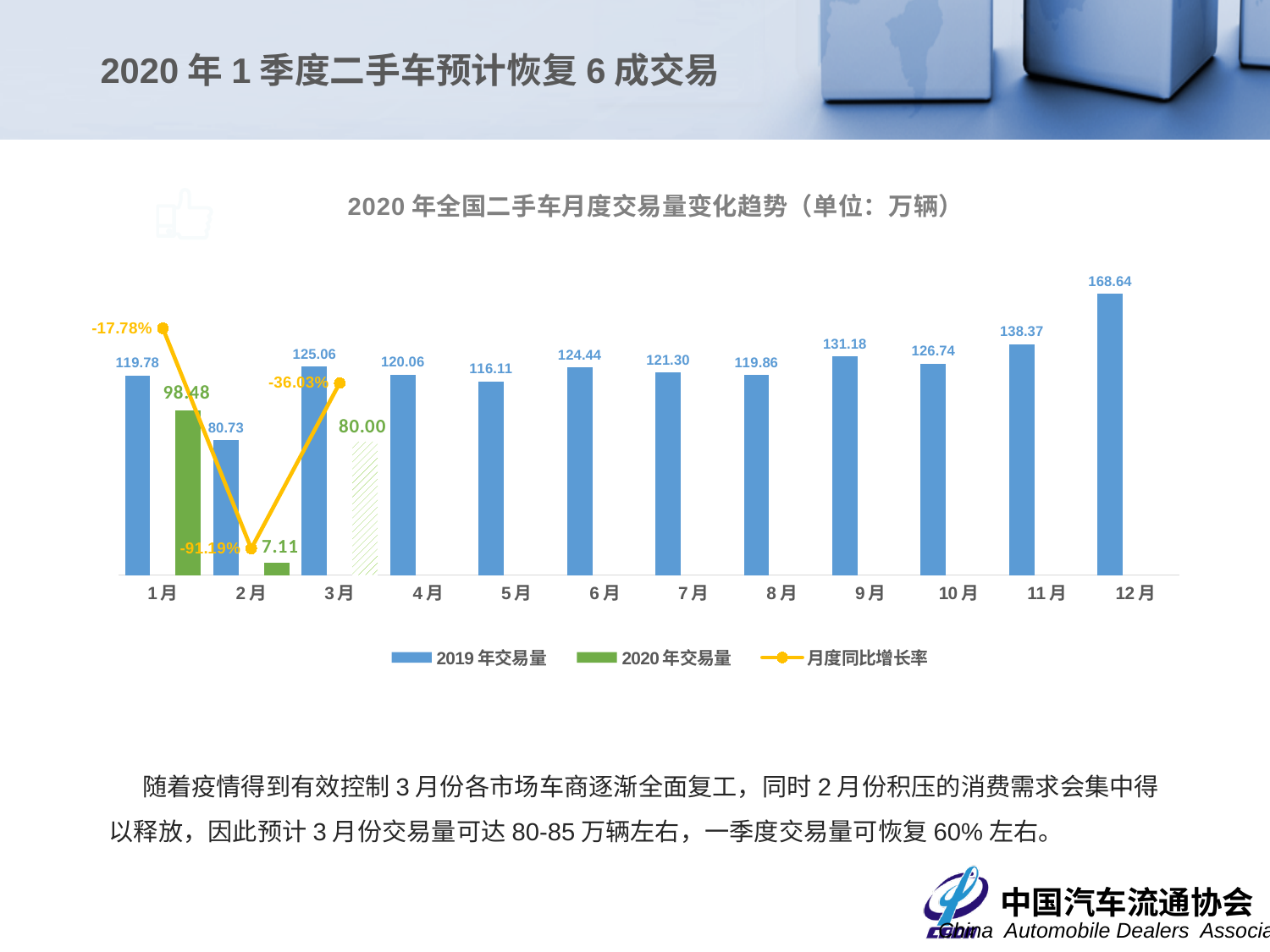

2020年1季度二手车预计恢复6成交易

### Chart

| Category | 2019年交易量 | 2020年交易量 | 月度同比增长率 |
|---|---|---|---|
| 1月 | 119.78 | 98.48 | -0.17782601435965936 |
| 2月 | 80.73 | 7.109 | -0.9119410380279946 |
| 3月 | 125.06 | 80.0 | -0.36030705261474494 |
| 4月 | 120.06 | None | None |
| 5月 | 116.11 | None | None |
| 6月 | 124.44 | None | None |
| 7月 | 121.3 | None | None |
| 8月 | 119.86 | None | None |
| 9月 | 131.1755 | None | None |
| 10月 | 126.7447 | None | None |
| 11月 | 138.3684 | None | None |
| 12月 | 168.6414 | None | None |

     随着疫情得到有效控制3月份各市场车商逐渐全面复工，同时2月份积压的消费需求会集中得以释放，因此预计3月份交易量可达80-85万辆左右，一季度交易量可恢复60%左右。